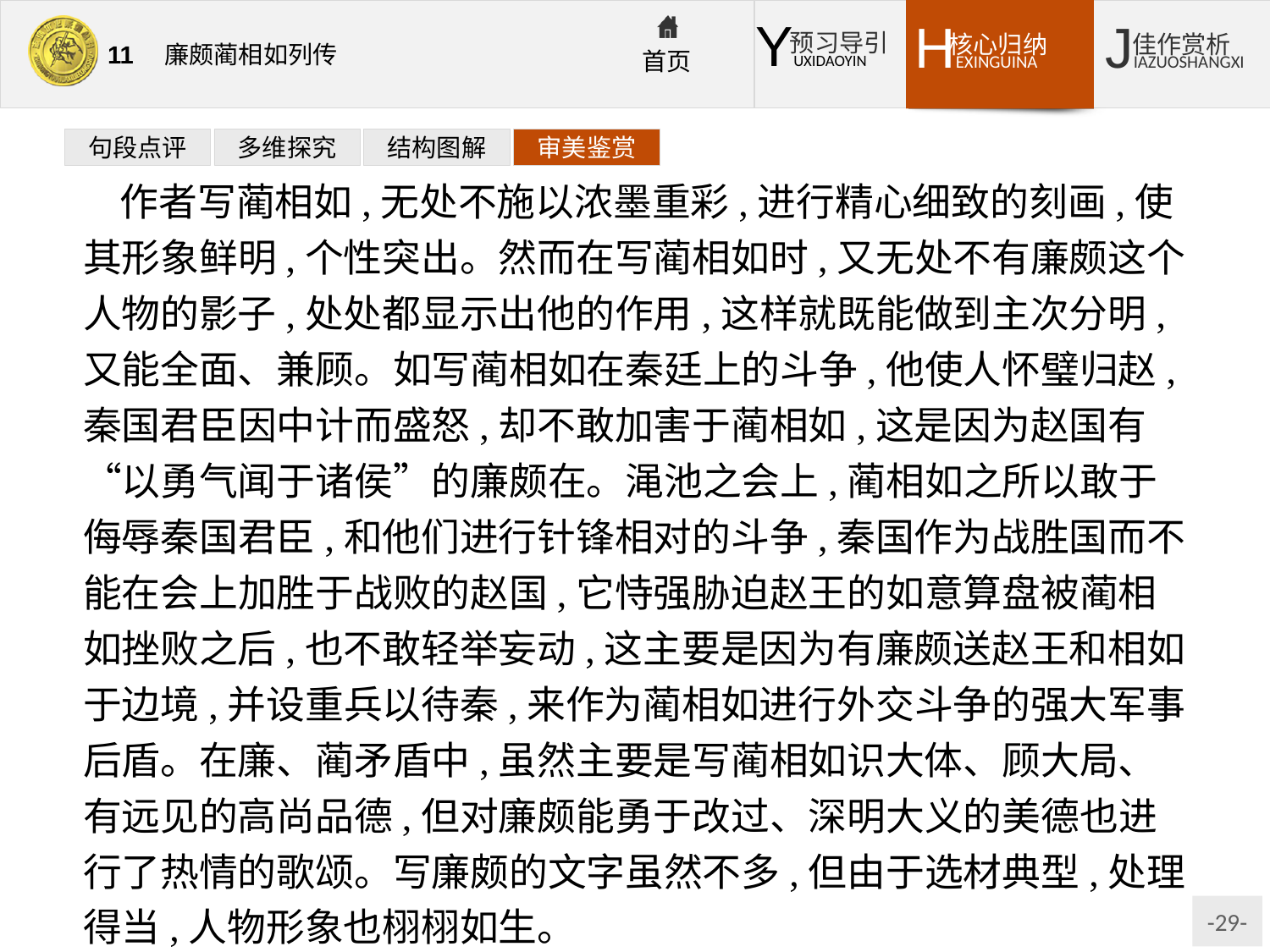

句段点评
多维探究
结构图解
审美鉴赏
作者写蔺相如,无处不施以浓墨重彩,进行精心细致的刻画,使其形象鲜明,个性突出。然而在写蔺相如时,又无处不有廉颇这个人物的影子,处处都显示出他的作用,这样就既能做到主次分明,又能全面、兼顾。如写蔺相如在秦廷上的斗争,他使人怀璧归赵,秦国君臣因中计而盛怒,却不敢加害于蔺相如,这是因为赵国有“以勇气闻于诸侯”的廉颇在。渑池之会上,蔺相如之所以敢于侮辱秦国君臣,和他们进行针锋相对的斗争,秦国作为战胜国而不能在会上加胜于战败的赵国,它恃强胁迫赵王的如意算盘被蔺相如挫败之后,也不敢轻举妄动,这主要是因为有廉颇送赵王和相如于边境,并设重兵以待秦,来作为蔺相如进行外交斗争的强大军事后盾。在廉、蔺矛盾中,虽然主要是写蔺相如识大体、顾大局、有远见的高尚品德,但对廉颇能勇于改过、深明大义的美德也进行了热情的歌颂。写廉颇的文字虽然不多,但由于选材典型,处理得当,人物形象也栩栩如生。